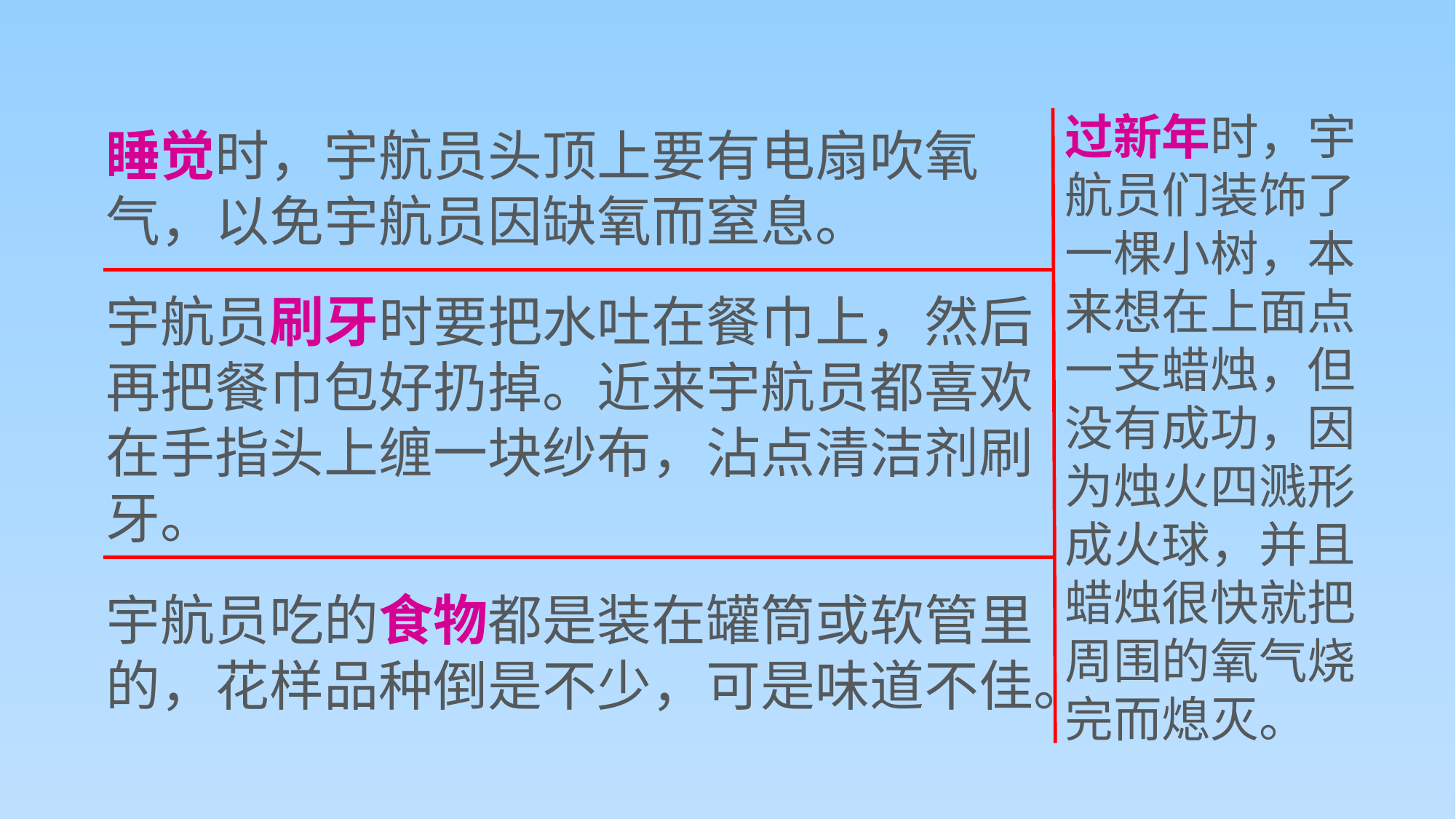

过新年时，宇航员们装饰了一棵小树，本来想在上面点一支蜡烛，但没有成功，因为烛火四溅形成火球，并且蜡烛很快就把周围的氧气烧完而熄灭。
睡觉时，宇航员头顶上要有电扇吹氧气，以免宇航员因缺氧而窒息。
宇航员刷牙时要把水吐在餐巾上，然后再把餐巾包好扔掉。近来宇航员都喜欢在手指头上缠一块纱布，沾点清洁剂刷牙。
宇航员吃的食物都是装在罐筒或软管里的，花样品种倒是不少，可是味道不佳。